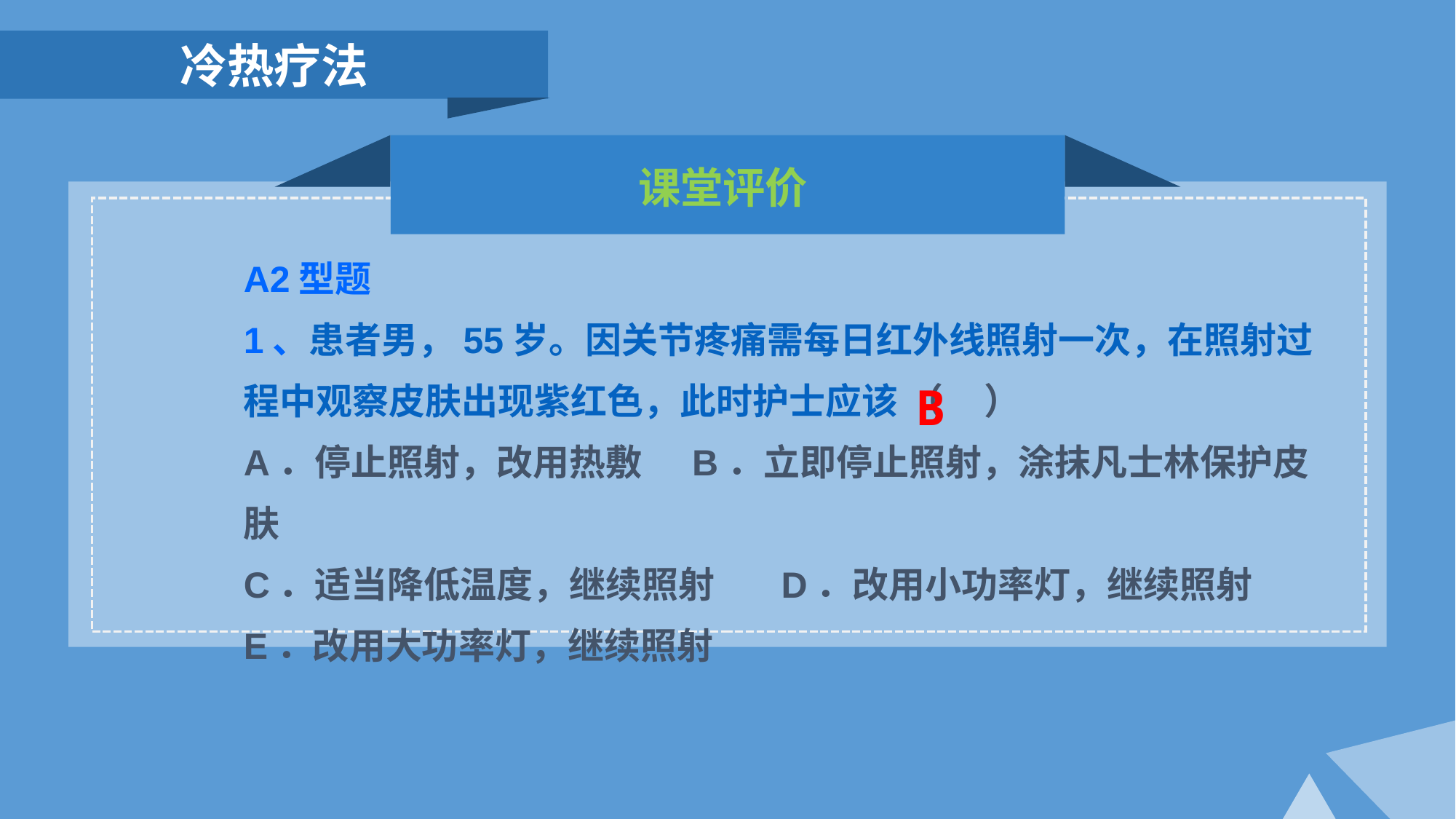

冷热疗法

课堂评价

A2型题
1、患者男，55岁。因关节疼痛需每日红外线照射一次，在照射过程中观察皮肤出现紫红色，此时护士应该 （     ）
A．停止照射，改用热敷     B．立即停止照射，涂抹凡士林保护皮肤
C．适当降低温度，继续照射       D．改用小功率灯，继续照射
E．改用大功率灯，继续照射

B